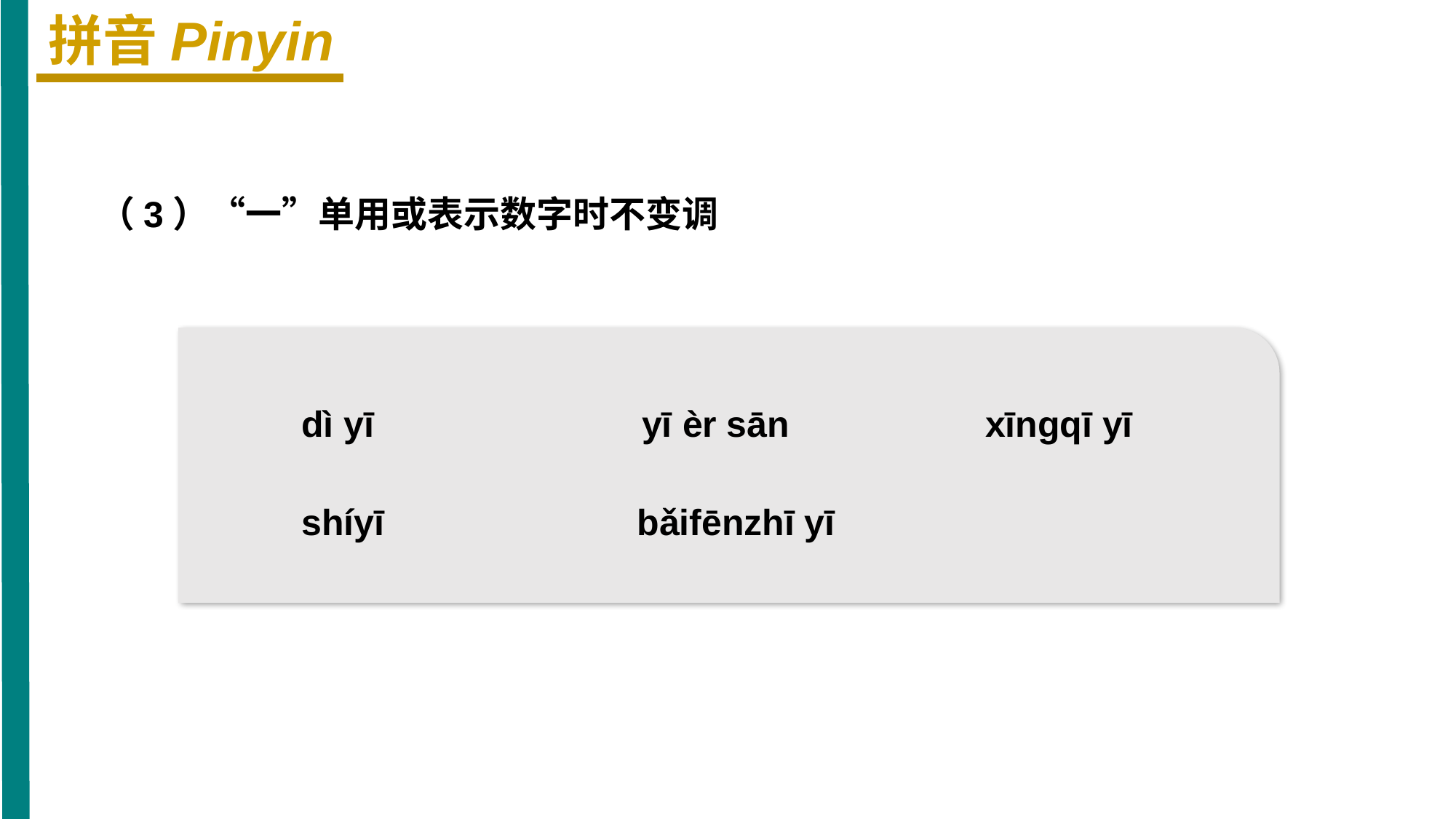

拼音Pinyin
（3）“一”单用或表示数字时不变调

dì yī
yī èr sān
xīngqī yī
shíyī
bǎifēnzhī yī